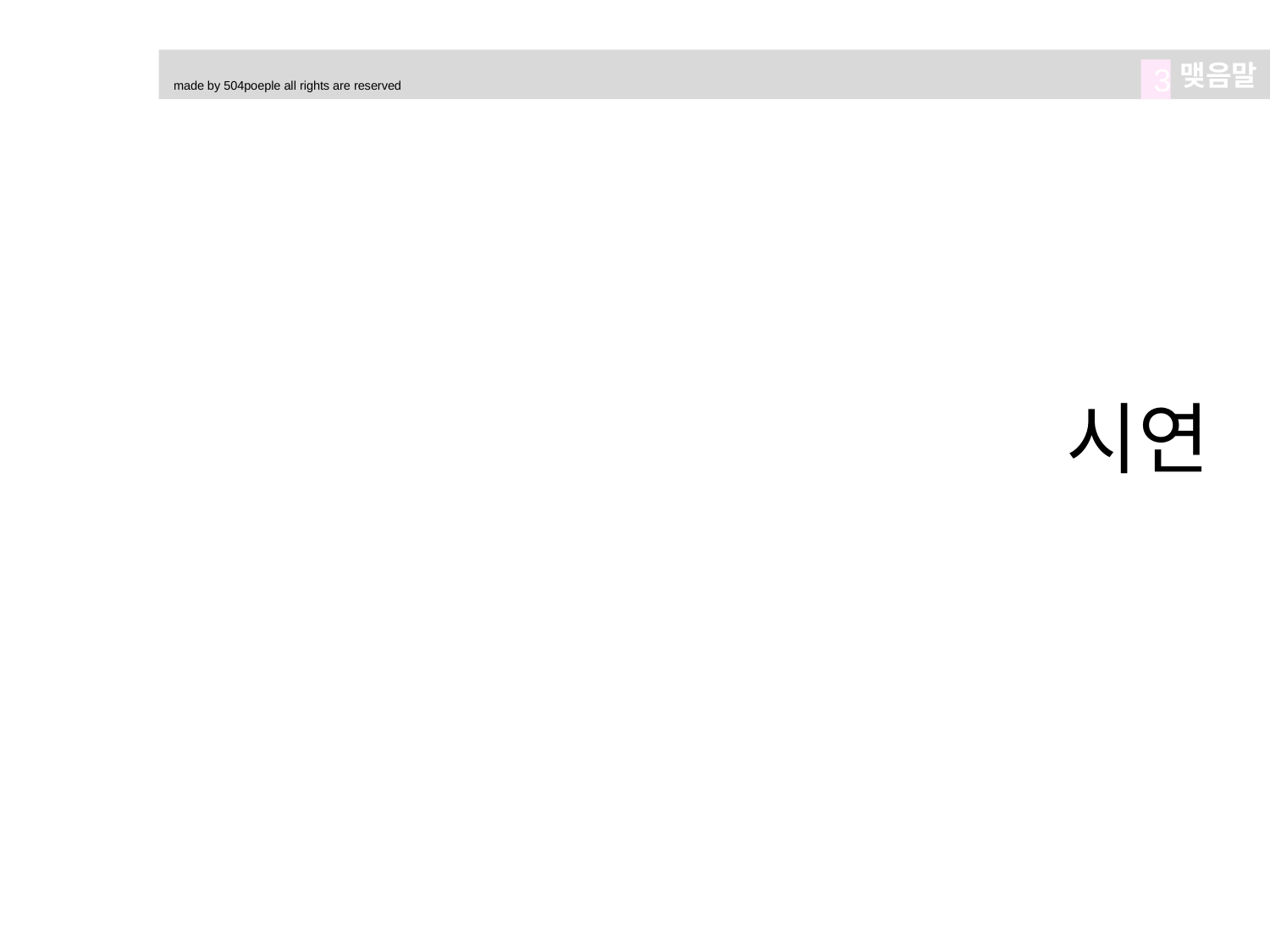

맺음말
3
made by 504poeple all rights are reserved
# 시연